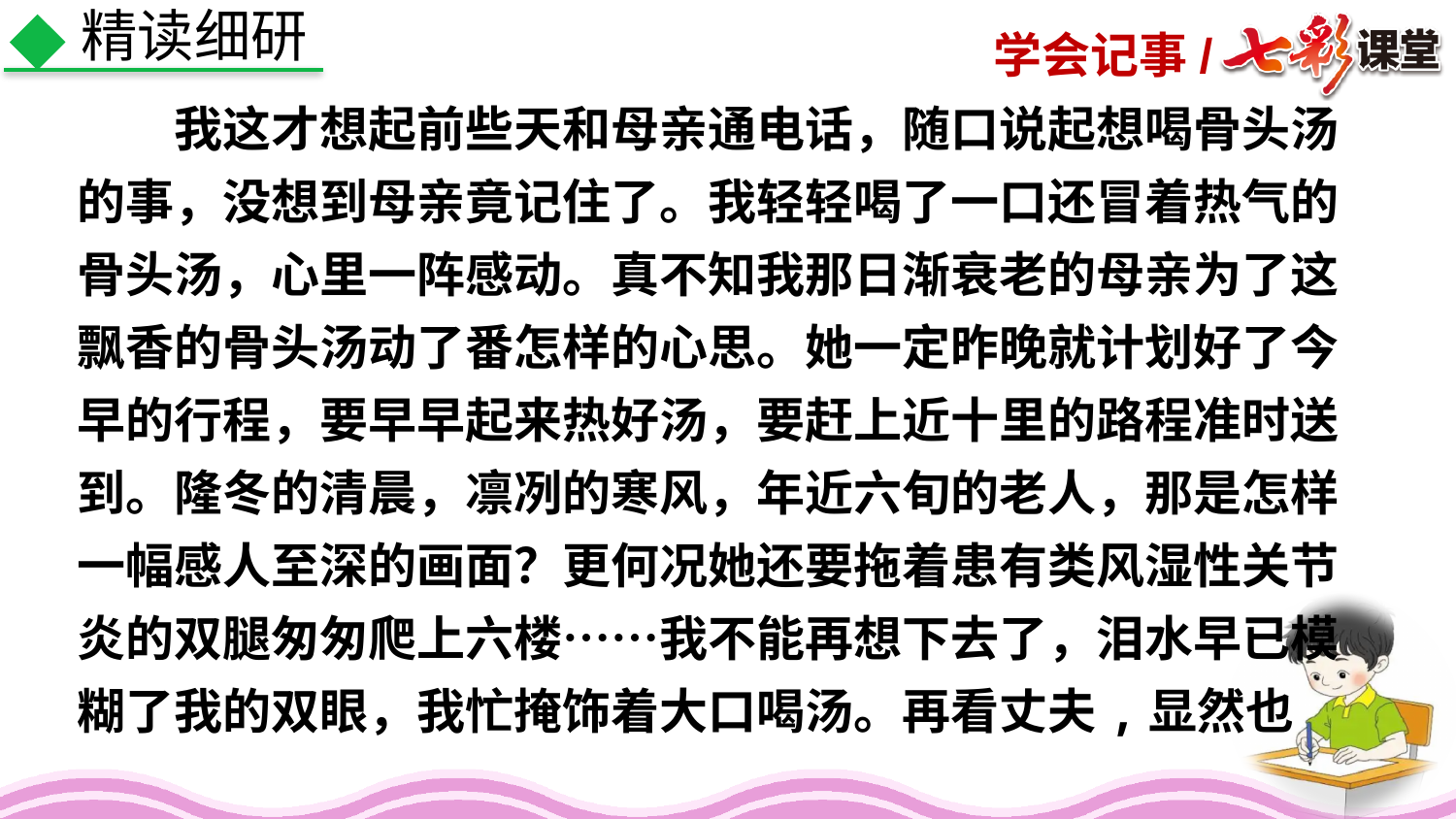

精读细研

　　我这才想起前些天和母亲通电话，随口说起想喝骨头汤的事，没想到母亲竟记住了。我轻轻喝了一口还冒着热气的骨头汤，心里一阵感动。真不知我那日渐衰老的母亲为了这飘香的骨头汤动了番怎样的心思。她一定昨晚就计划好了今早的行程，要早早起来热好汤，要赶上近十里的路程准时送到。隆冬的清晨，凛冽的寒风，年近六旬的老人，那是怎样一幅感人至深的画面？更何况她还要拖着患有类风湿性关节炎的双腿匆匆爬上六楼……我不能再想下去了，泪水早已模糊了我的双眼，我忙掩饰着大口喝汤。再看丈夫,显然也